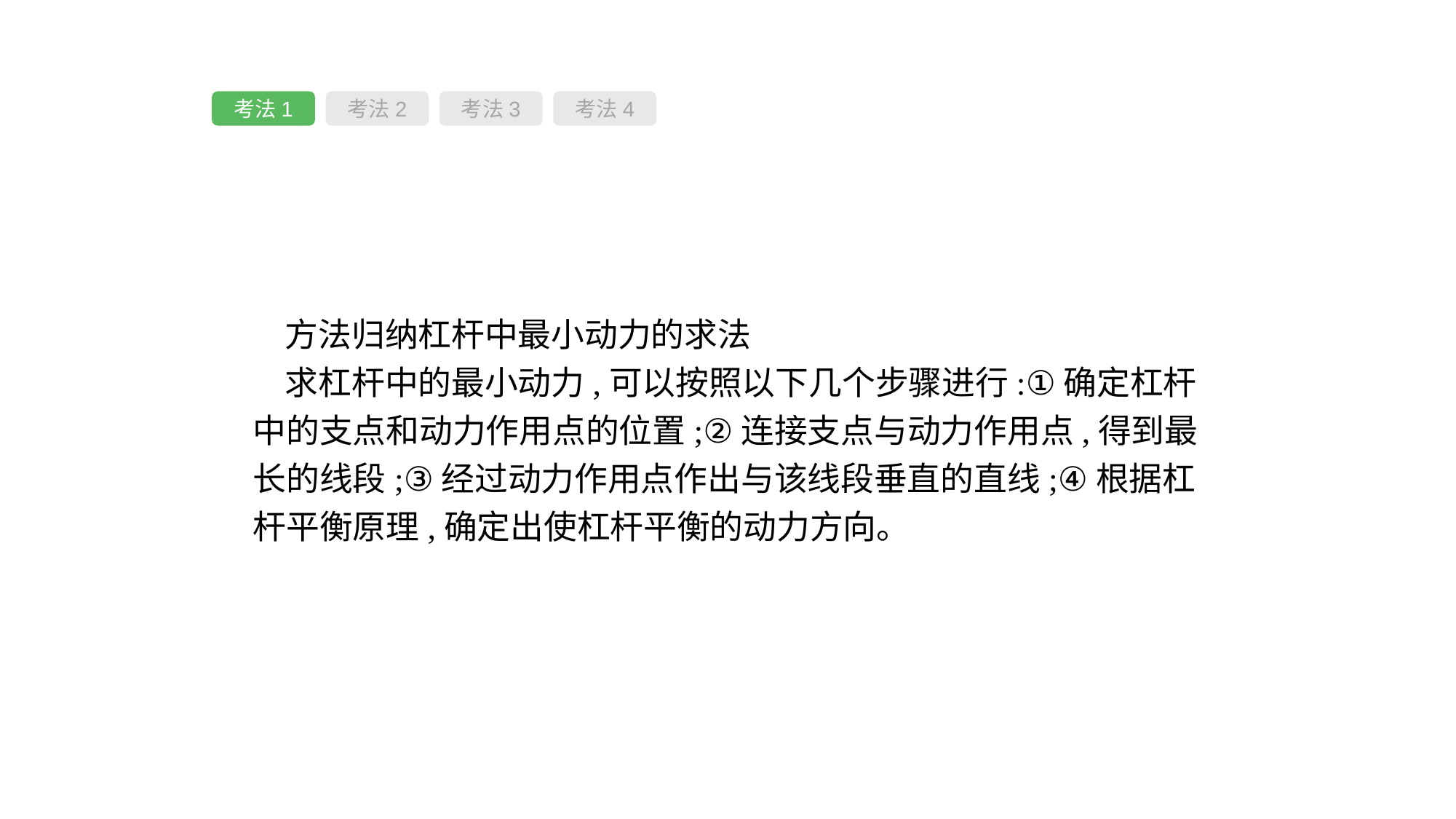

考法1
考法2
考法3
考法4
方法归纳杠杆中最小动力的求法
求杠杆中的最小动力,可以按照以下几个步骤进行:①确定杠杆中的支点和动力作用点的位置;②连接支点与动力作用点,得到最长的线段;③经过动力作用点作出与该线段垂直的直线;④根据杠杆平衡原理,确定出使杠杆平衡的动力方向。